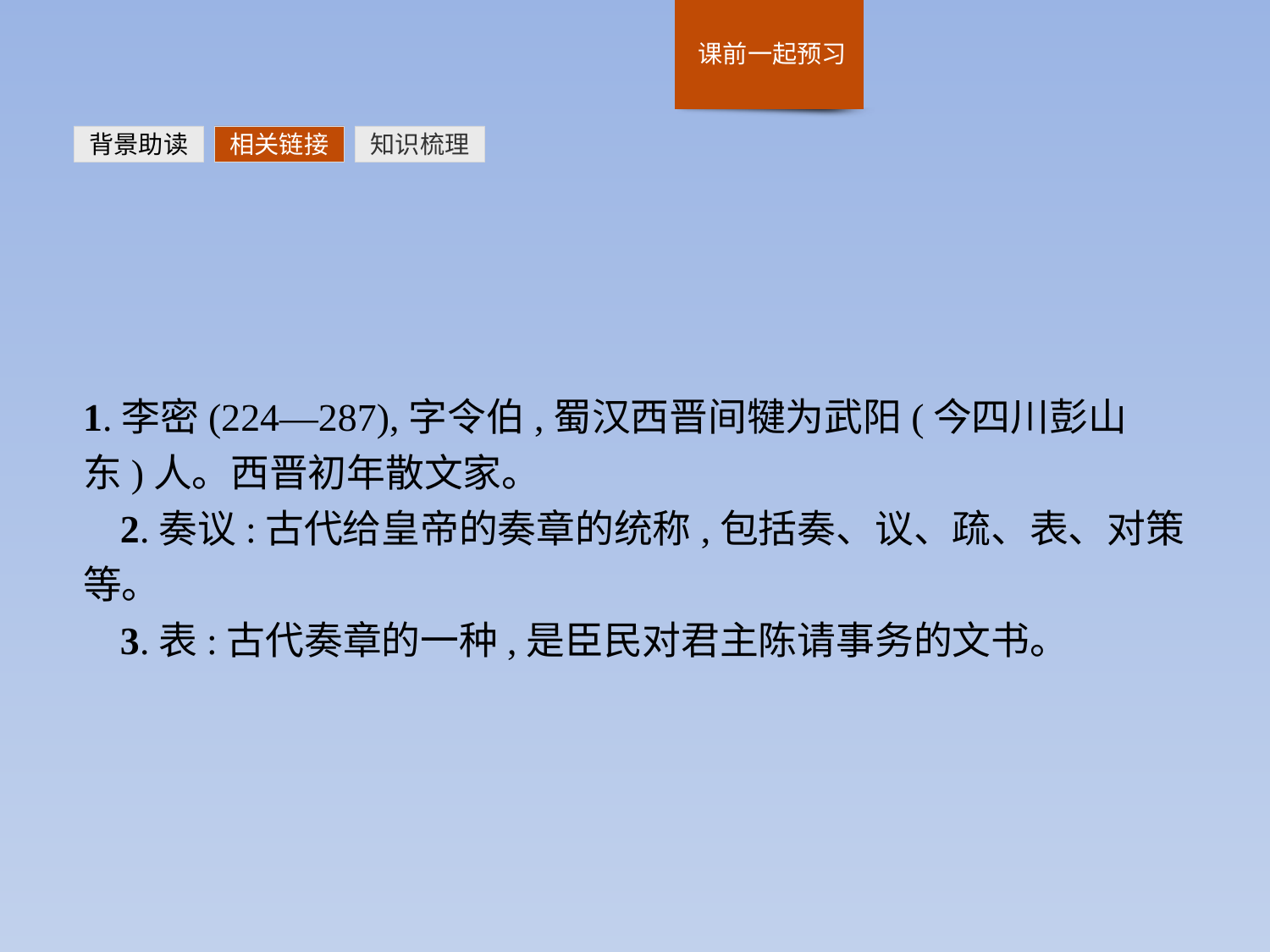

背景助读
相关链接
知识梳理
1.李密(224—287),字令伯,蜀汉西晋间犍为武阳(今四川彭山东)人。西晋初年散文家。
2.奏议:古代给皇帝的奏章的统称,包括奏、议、疏、表、对策等。
3.表:古代奏章的一种,是臣民对君主陈请事务的文书。